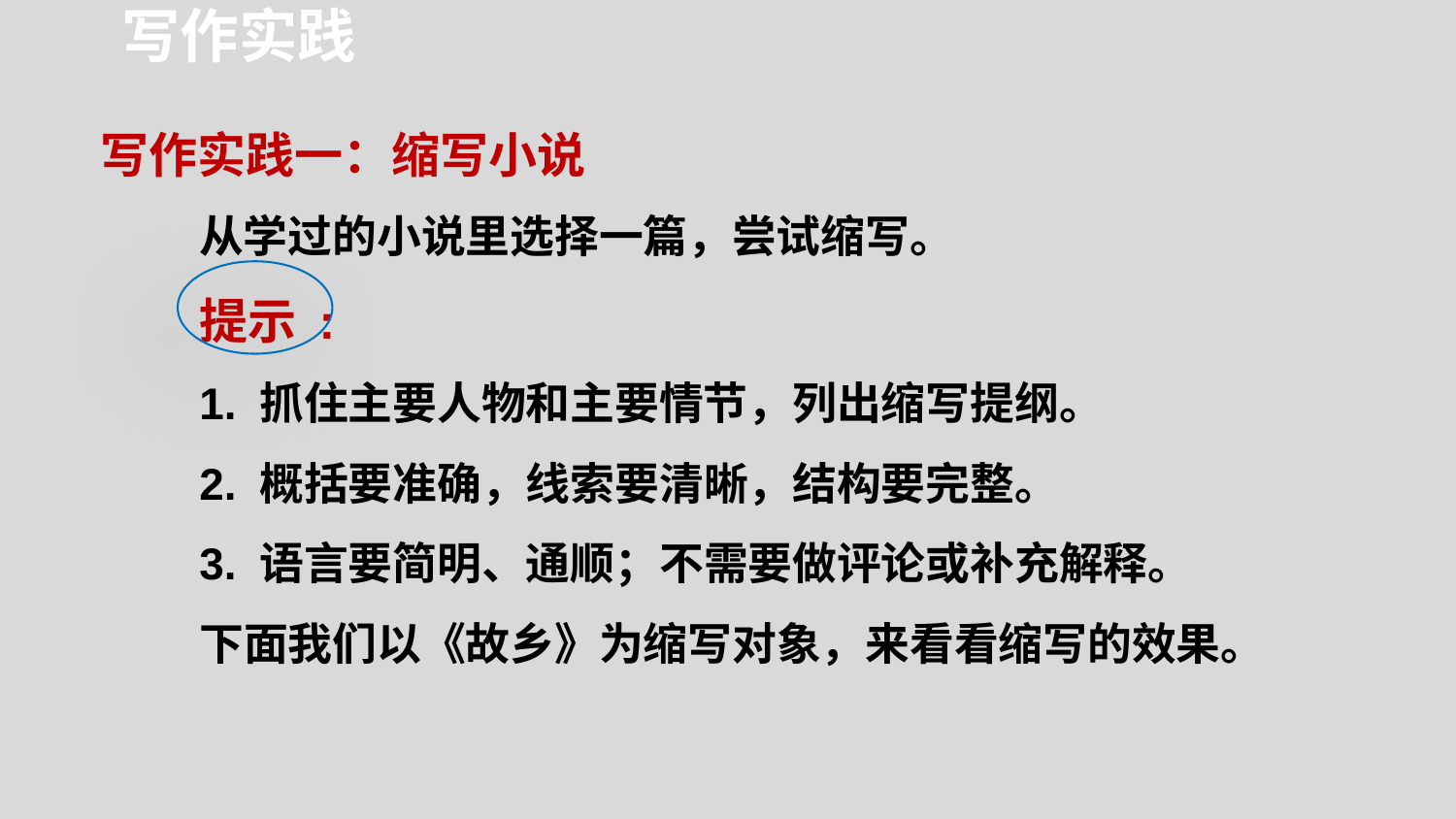

写作实践
写作实践一：缩写小说
从学过的小说里选择一篇，尝试缩写。
提示 :
1. 抓住主要人物和主要情节，列出缩写提纲。
2. 概括要准确，线索要清晰，结构要完整。
3. 语言要简明、通顺；不需要做评论或补充解释。
下面我们以《故乡》为缩写对象，来看看缩写的效果。